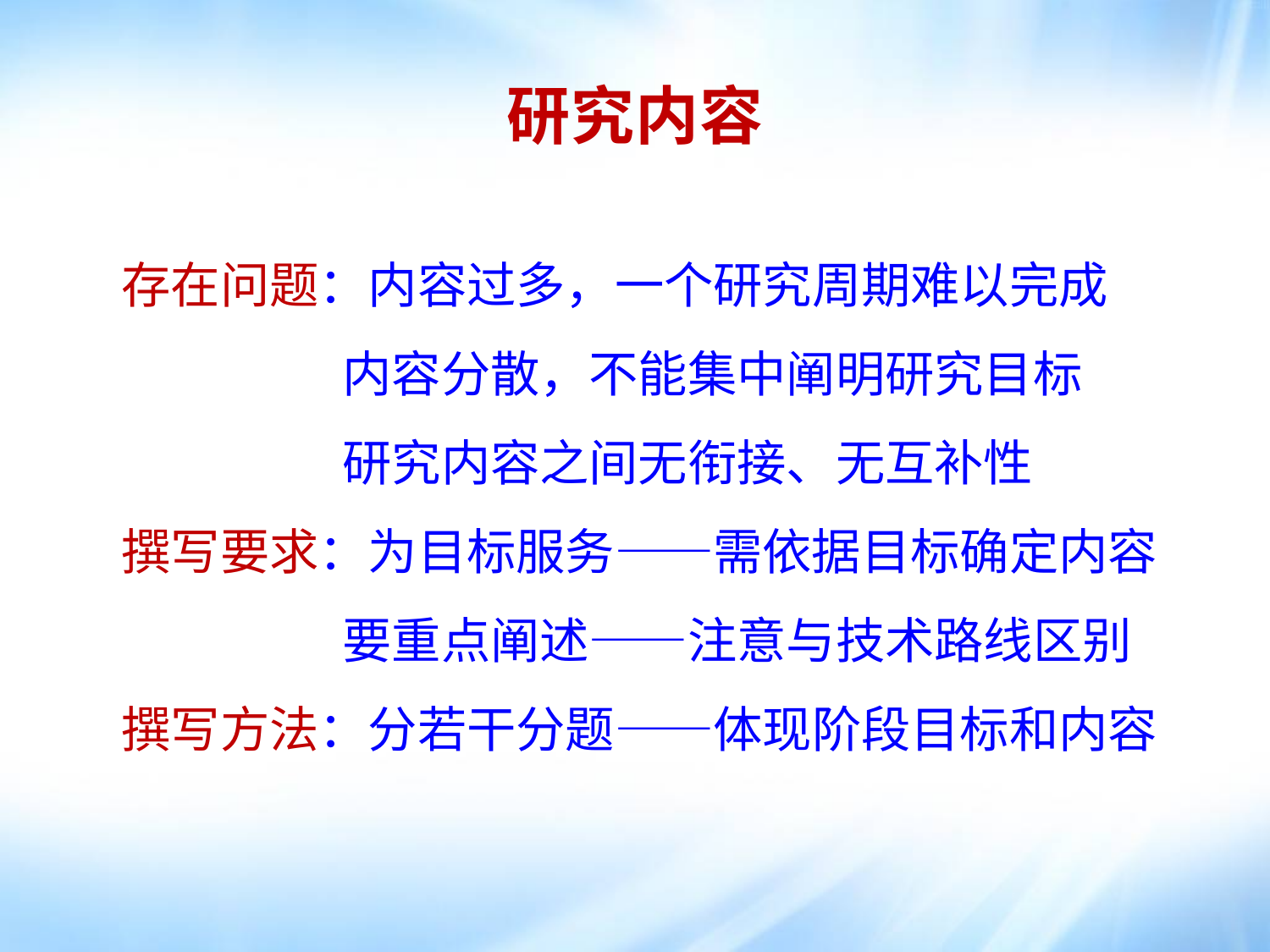

研究内容
存在问题：内容过多，一个研究周期难以完成
                   内容分散，不能集中阐明研究目标
                   研究内容之间无衔接、无互补性
撰写要求：为目标服务——需依据目标确定内容
                   要重点阐述——注意与技术路线区别
撰写方法：分若干分题——体现阶段目标和内容